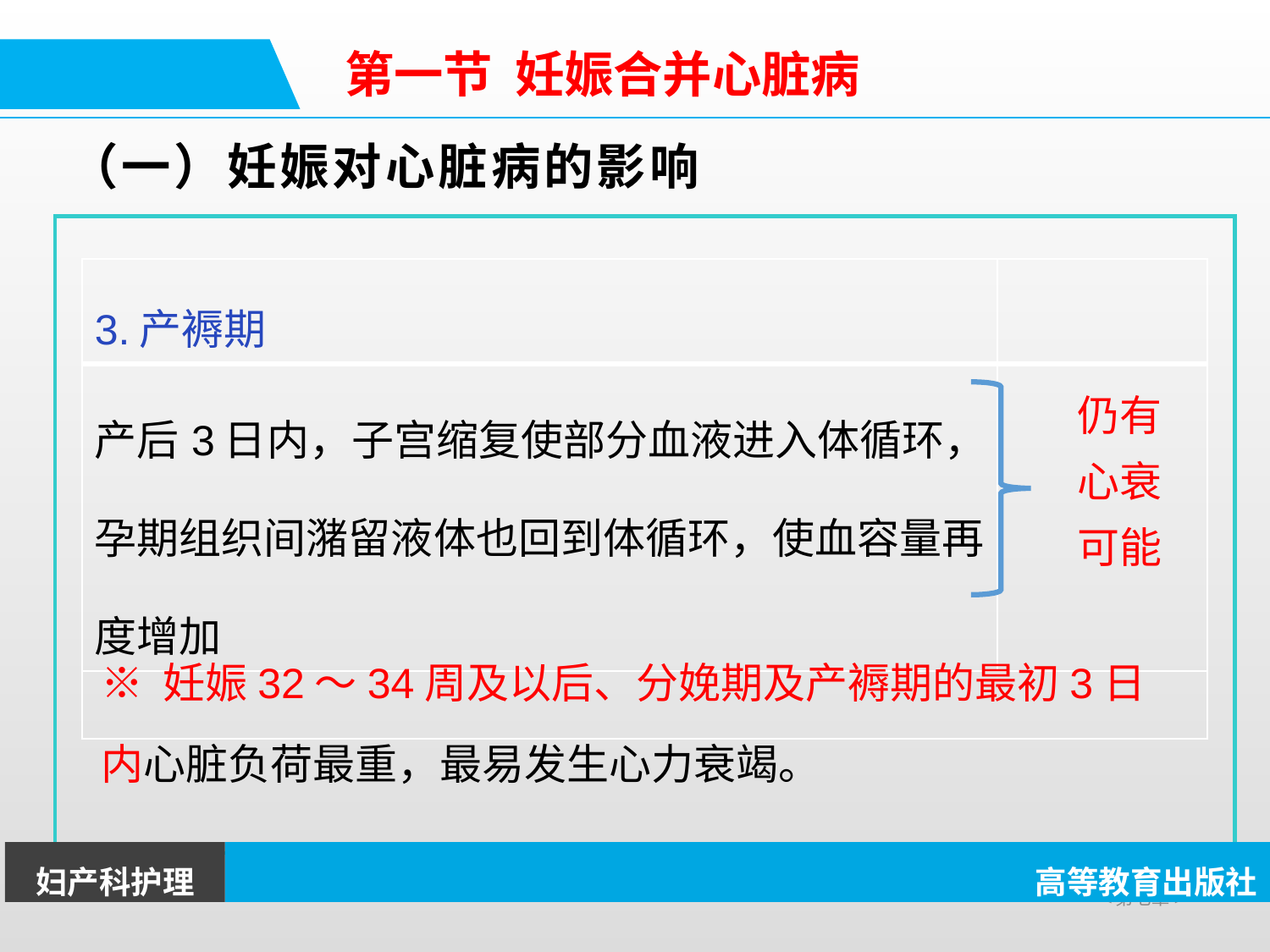

第一节  妊娠合并心脏病

# （一）妊娠对心脏病的影响

| 3.产褥期 |  |
| --- | --- |
| 产后3日内，子宫缩复使部分血液进入体循环，孕期组织间潴留液体也回到体循环，使血容量再度增加 |  |
|  |  |
仍有心衰可能

※ 妊娠32～34周及以后、分娩期及产褥期的最初3日内心脏负荷最重，最易发生心力衰竭。
妇产科护理
高等教育出版社
<第七章>